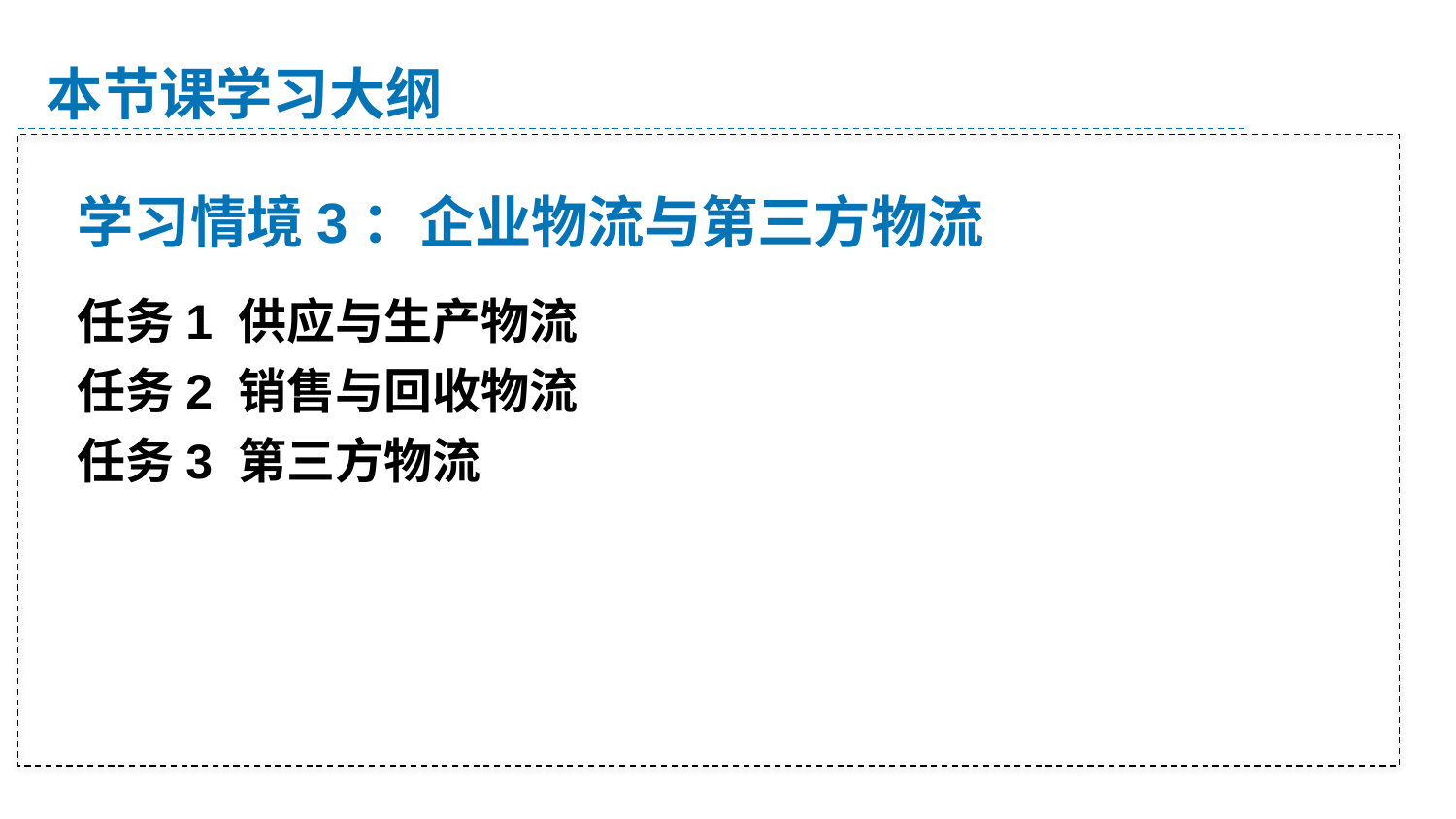

本节课学习大纲

学习情境3：企业物流与第三方物流
任务1 供应与生产物流
任务2 销售与回收物流
任务3 第三方物流